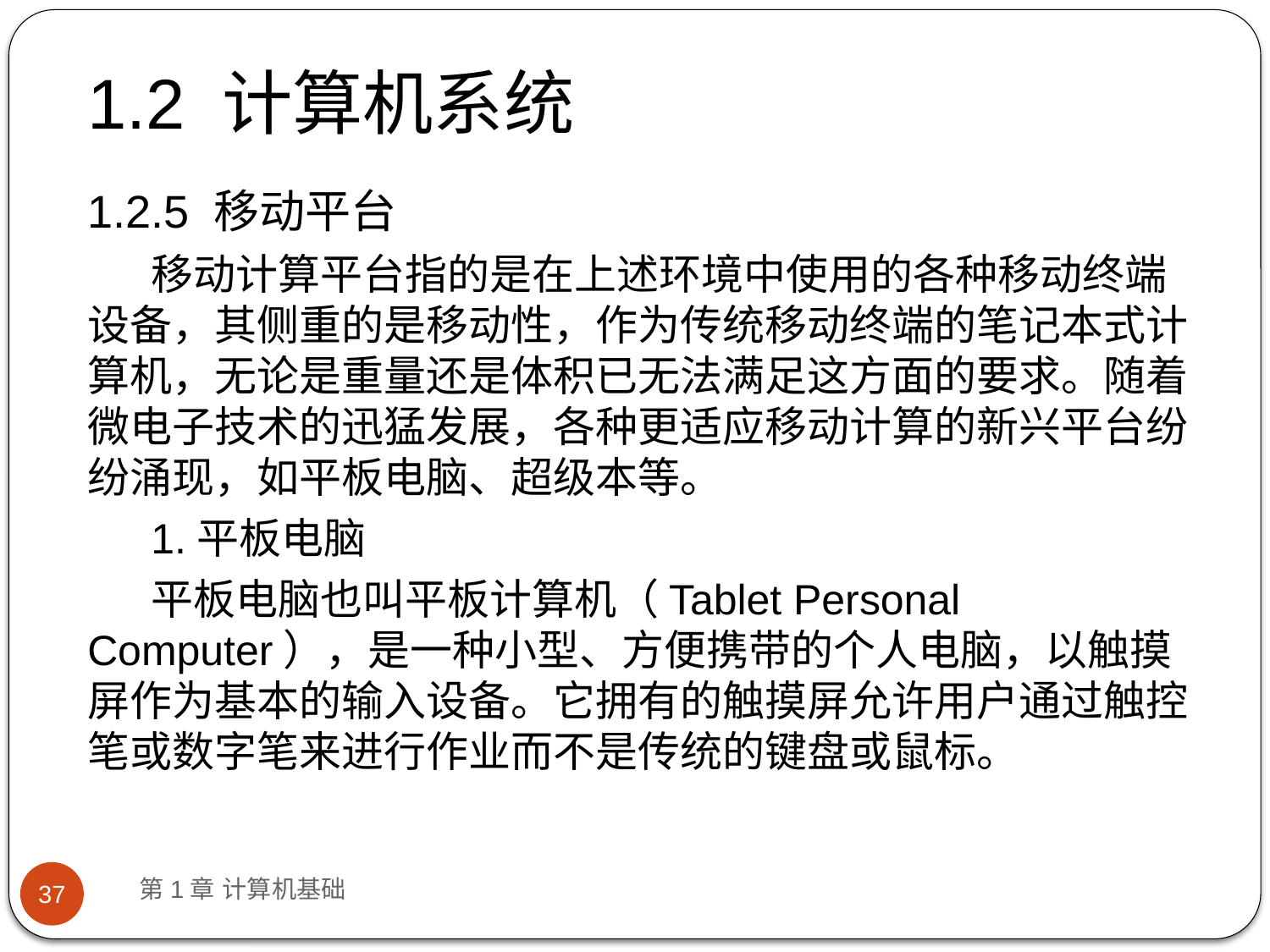

# 1.2 计算机系统
1.2.5 移动平台
移动计算平台指的是在上述环境中使用的各种移动终端设备，其侧重的是移动性，作为传统移动终端的笔记本式计算机，无论是重量还是体积已无法满足这方面的要求。随着微电子技术的迅猛发展，各种更适应移动计算的新兴平台纷纷涌现，如平板电脑、超级本等。
1.平板电脑
平板电脑也叫平板计算机（Tablet Personal Computer），是一种小型、方便携带的个人电脑，以触摸屏作为基本的输入设备。它拥有的触摸屏允许用户通过触控笔或数字笔来进行作业而不是传统的键盘或鼠标。

第1章 计算机基础
37